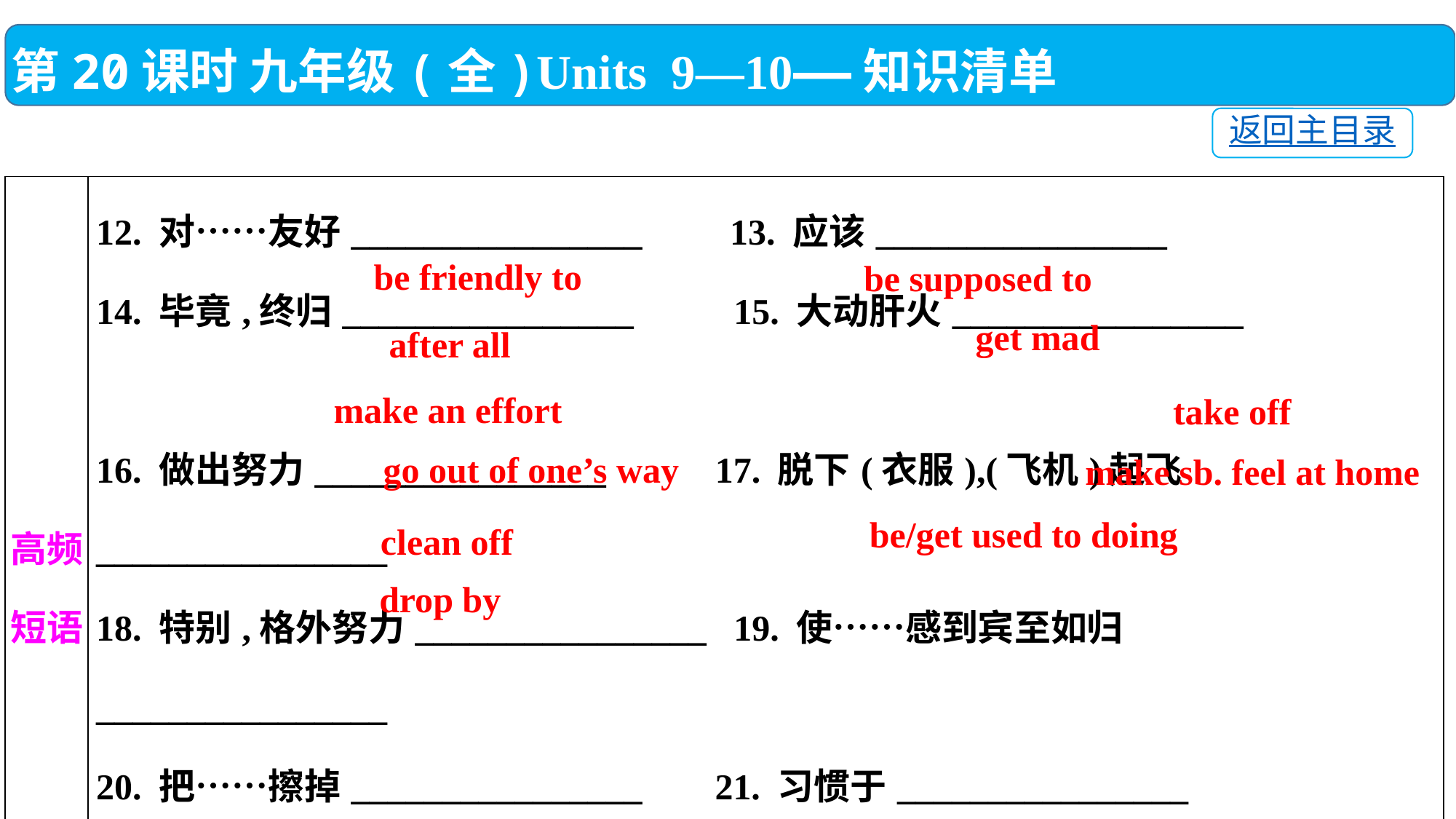

第20课时 九年级(全)Units  9—10——知识清单
返回主目录
| 高频 短语 | 12. 对……友好\_\_\_\_\_\_\_\_\_\_\_\_\_\_\_\_　 13. 应该\_\_\_\_\_\_\_\_\_\_\_\_\_\_\_\_　　　　　　　 14. 毕竟,终归\_\_\_\_\_\_\_\_\_\_\_\_\_\_\_\_ 15. 大动肝火\_\_\_\_\_\_\_\_\_\_\_\_\_\_\_\_　　　　　　　 16. 做出努力\_\_\_\_\_\_\_\_\_\_\_\_\_\_\_\_ 17. 脱下(衣服),(飞机)起飞\_\_\_\_\_\_\_\_\_\_\_\_\_\_\_\_　　　　　　　 18. 特别,格外努力\_\_\_\_\_\_\_\_\_\_\_\_\_\_\_\_ 19. 使……感到宾至如归\_\_\_\_\_\_\_\_\_\_\_\_\_\_\_\_　　　　　　　 20. 把……擦掉\_\_\_\_\_\_\_\_\_\_\_\_\_\_\_\_ 21. 习惯于\_\_\_\_\_\_\_\_\_\_\_\_\_\_\_\_　　　　　　　 22. 顺便访问\_\_\_\_\_\_\_\_\_\_\_\_\_\_\_\_ |
| --- | --- |
be friendly to
be supposed to
get mad
after all
make an effort
take off
go out of one’s way
make sb. feel at home
be/get used to doing
clean off
drop by